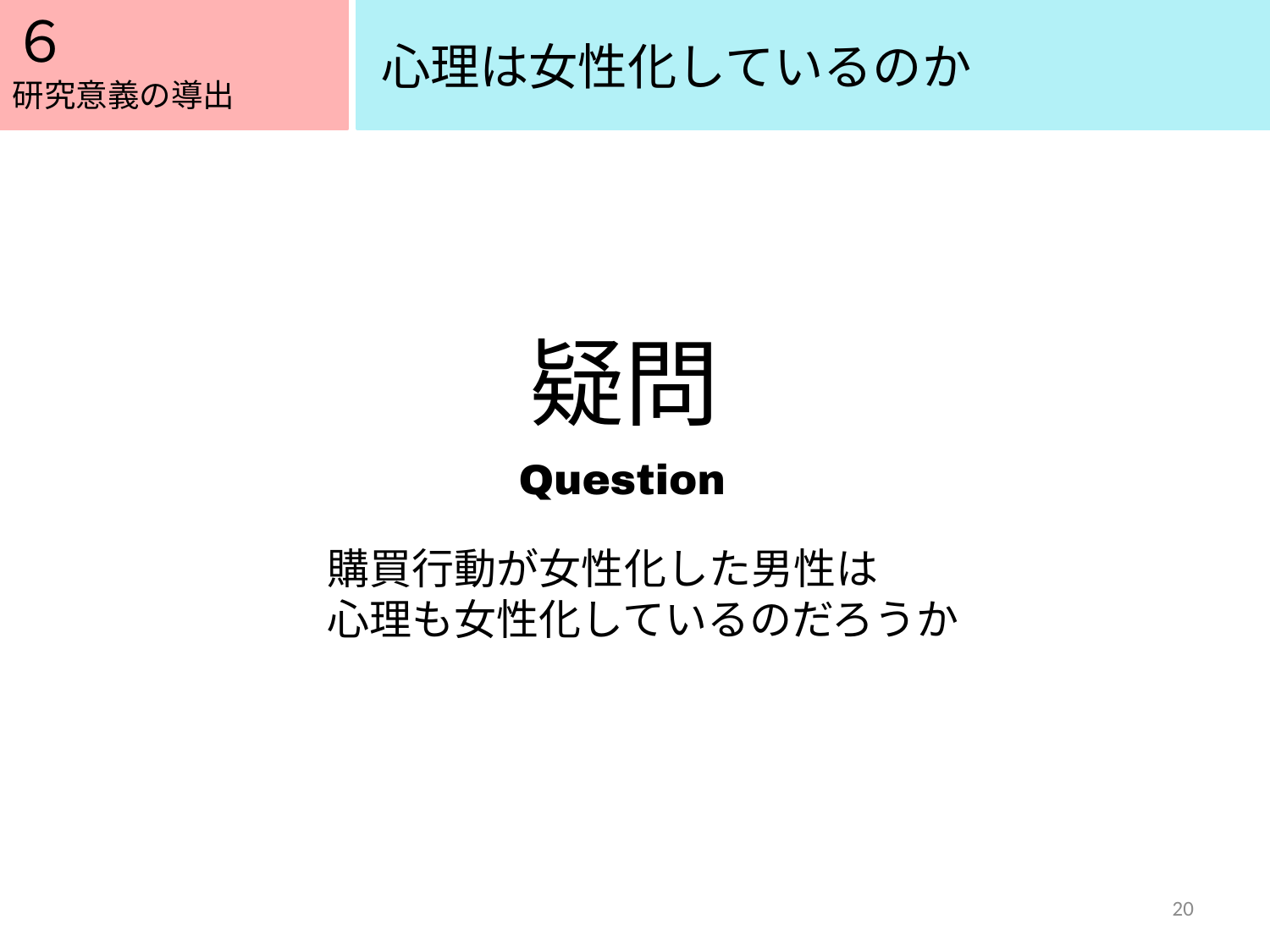

６
５

心理は女性化しているのか
研究意義の導出

疑問
Question
購買行動が女性化した男性は
心理も女性化しているのだろうか
20